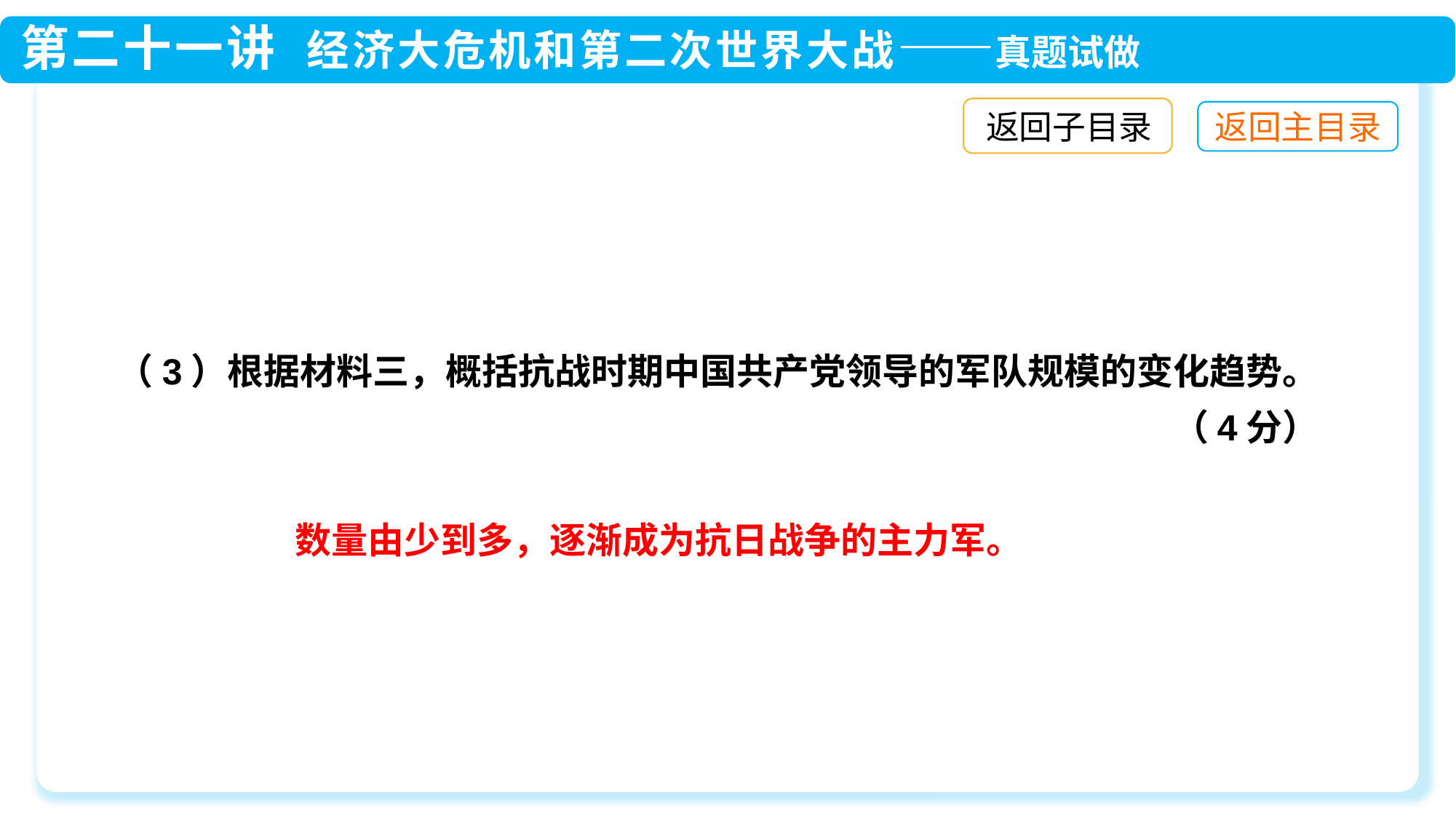

返回子目录
（3）根据材料三，概括抗战时期中国共产党领导的军队规模的变化趋势。（4分）
数量由少到多，逐渐成为抗日战争的主力军。